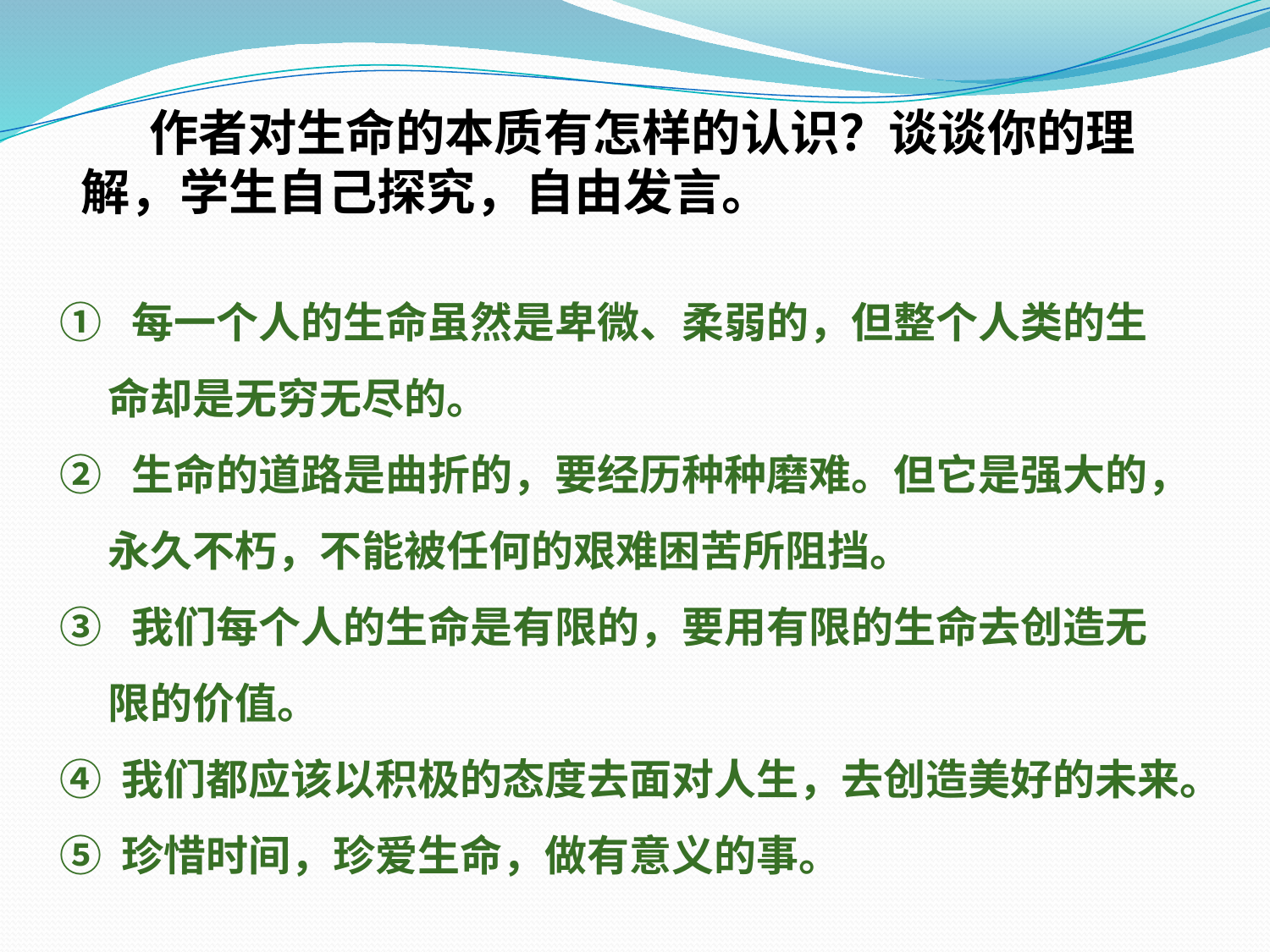

作者对生命的本质有怎样的认识？谈谈你的理
解，学生自己探究，自由发言。
①  每一个人的生命虽然是卑微、柔弱的，但整个人类的生
    命却是无穷无尽的。
②  生命的道路是曲折的，要经历种种磨难。但它是强大的，
    永久不朽，不能被任何的艰难困苦所阻挡。
③  我们每个人的生命是有限的，要用有限的生命去创造无
    限的价值。
④ 我们都应该以积极的态度去面对人生，去创造美好的未来。
⑤ 珍惜时间，珍爱生命，做有意义的事。